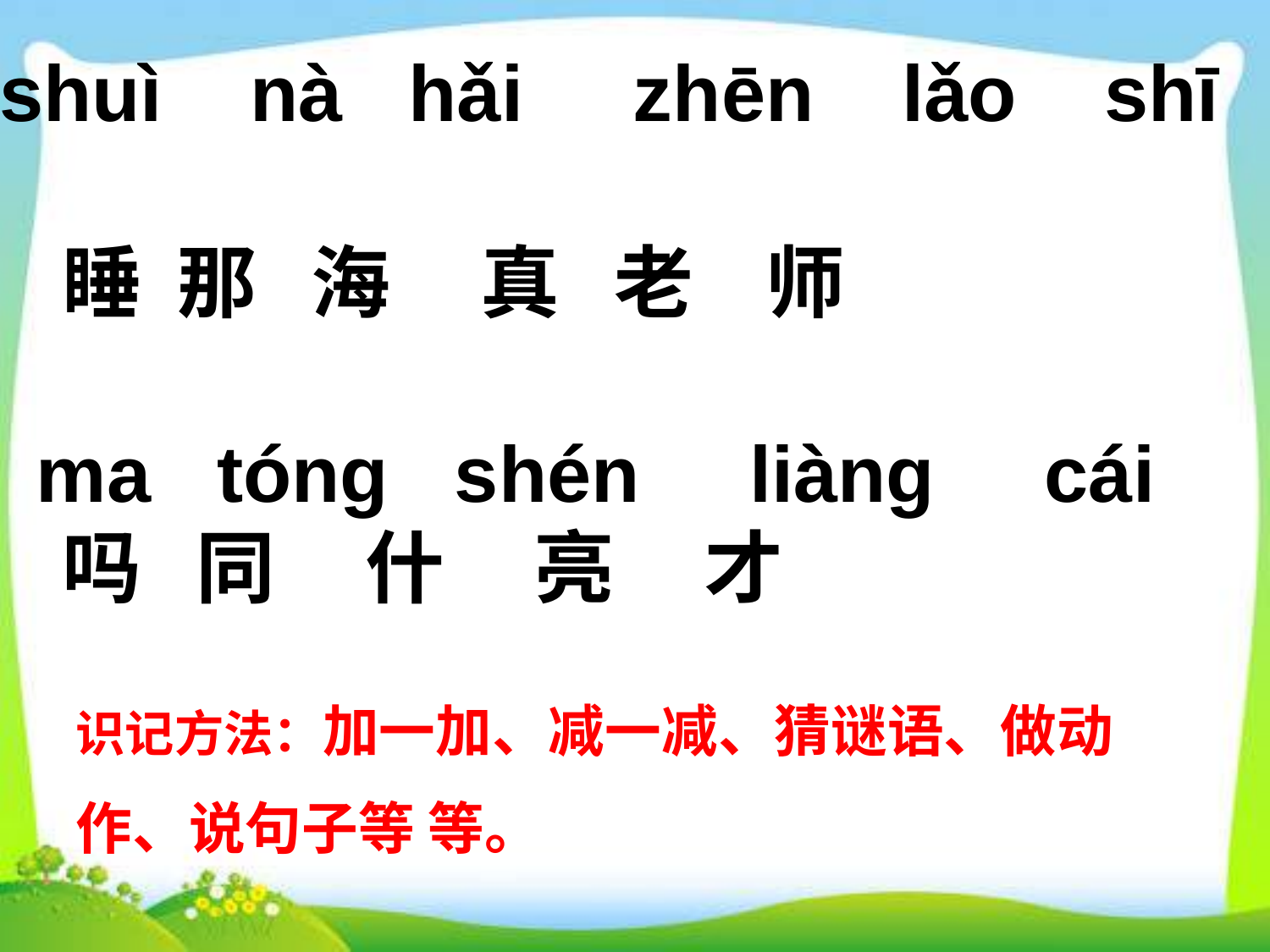

# shuì    nà   hǎi     zhēn    lǎo    shī 睡  那   海     真   老    师 ma   tóng   shén     liàng     cái 吗   同     什     亮     才
识记方法：加一加、减一减、猜谜语、做动作、说句子等 等。